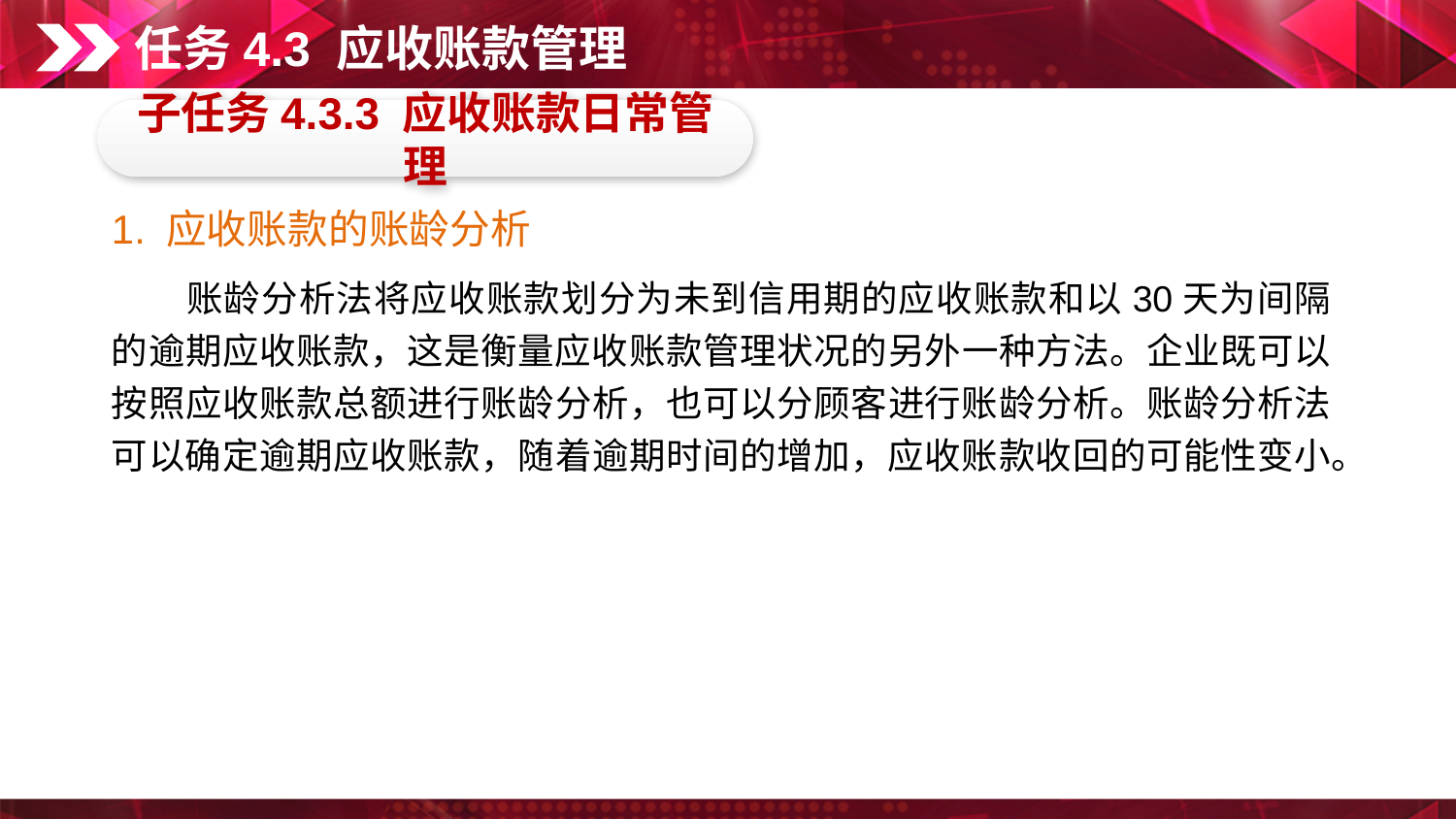

任务4.3 应收账款管理

子任务4.3.3 应收账款日常管理
1. 应收账款的账龄分析
　　账龄分析法将应收账款划分为未到信用期的应收账款和以30天为间隔的逾期应收账款，这是衡量应收账款管理状况的另外一种方法。企业既可以按照应收账款总额进行账龄分析，也可以分顾客进行账龄分析。账龄分析法可以确定逾期应收账款，随着逾期时间的增加，应收账款收回的可能性变小。